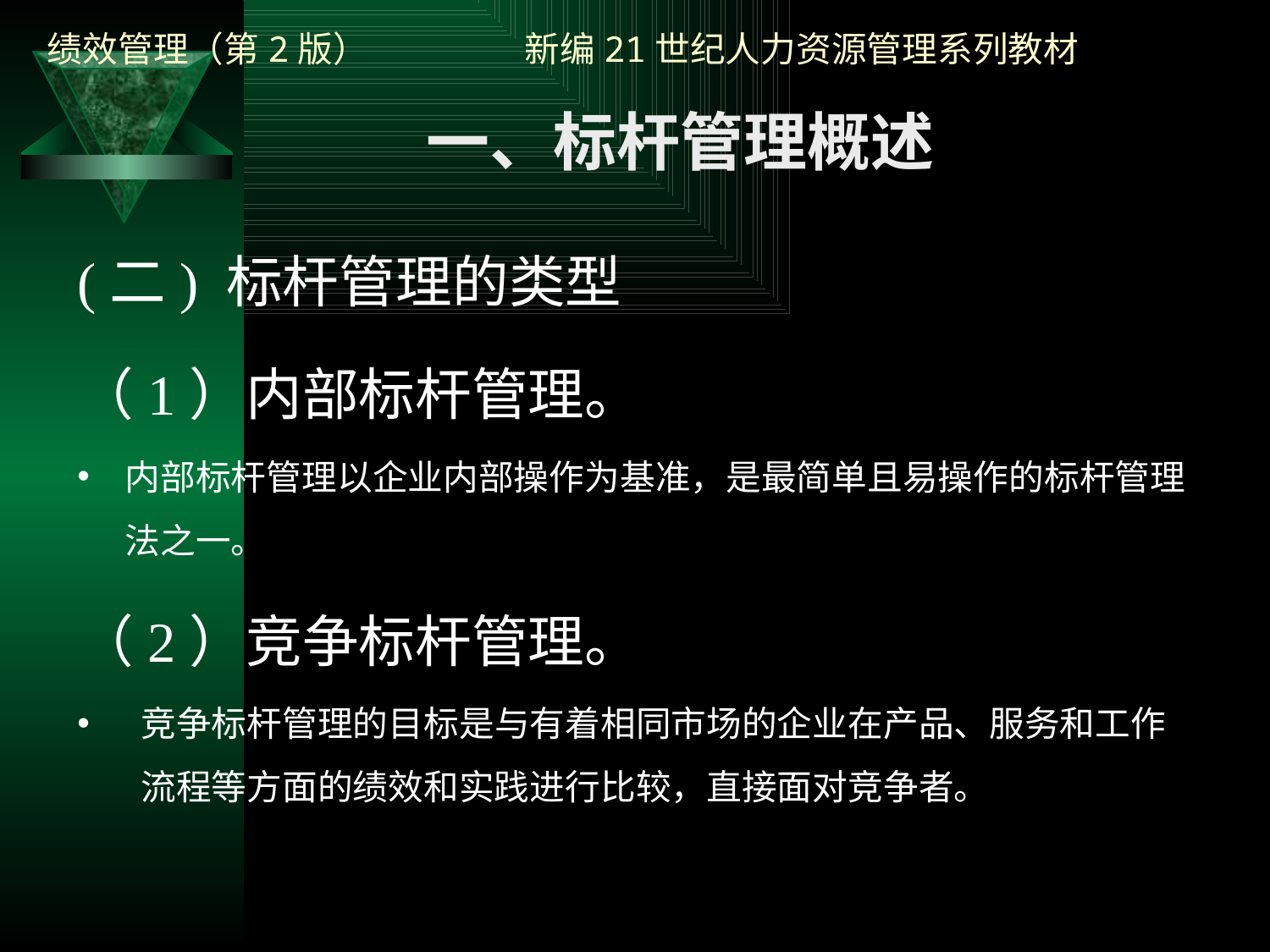

一、标杆管理概述
(二) 标杆管理的类型
（1）内部标杆管理。
内部标杆管理以企业内部操作为基准，是最简单且易操作的标杆管理法之一。
（2）竞争标杆管理。
竞争标杆管理的目标是与有着相同市场的企业在产品、服务和工作流程等方面的绩效和实践进行比较，直接面对竞争者。